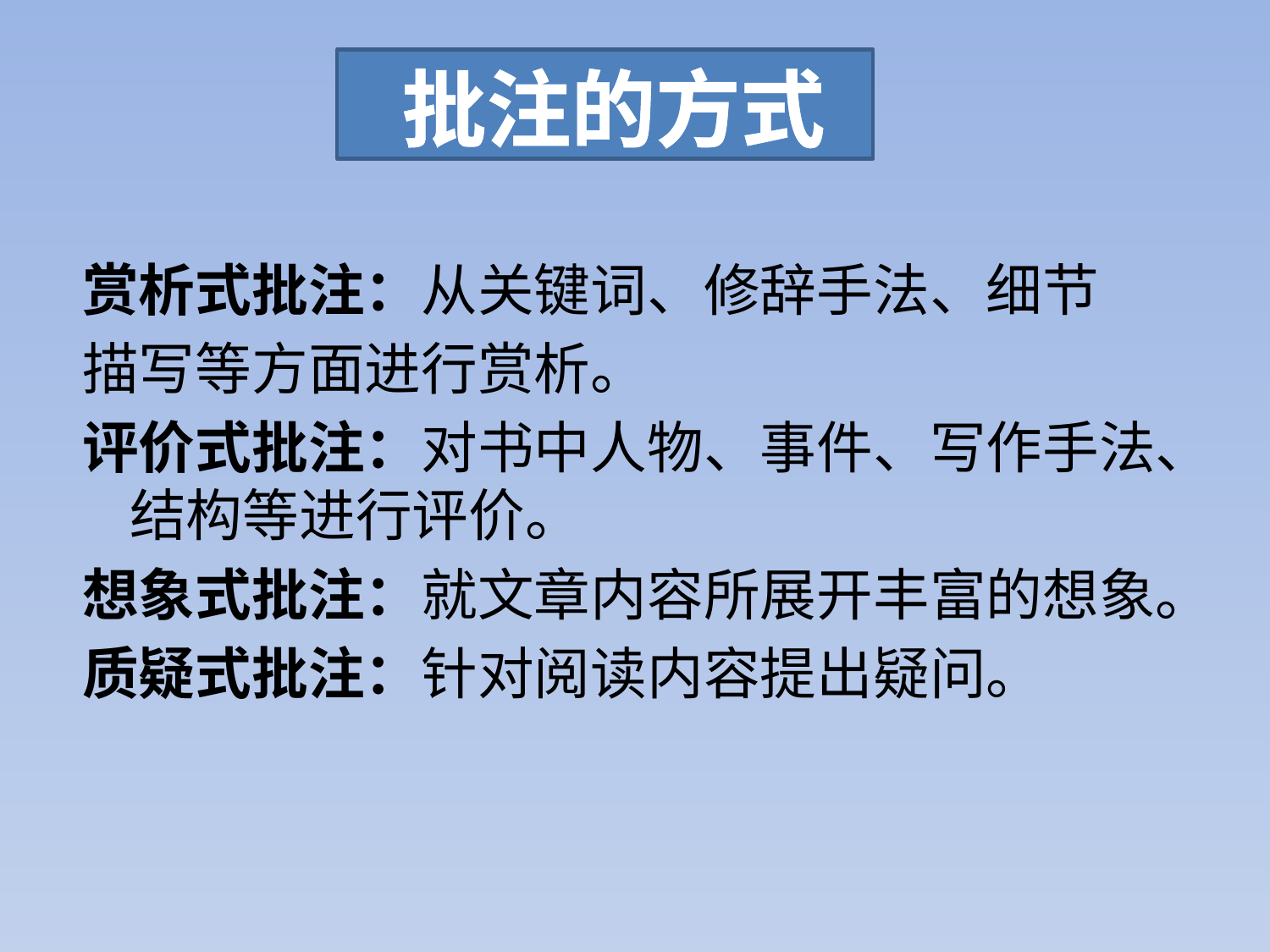

批注的方式

赏析式批注：从关键词、修辞手法、细节
描写等方面进行赏析。
评价式批注：对书中人物、事件、写作手法、结构等进行评价。
想象式批注：就文章内容所展开丰富的想象。
质疑式批注：针对阅读内容提出疑问。